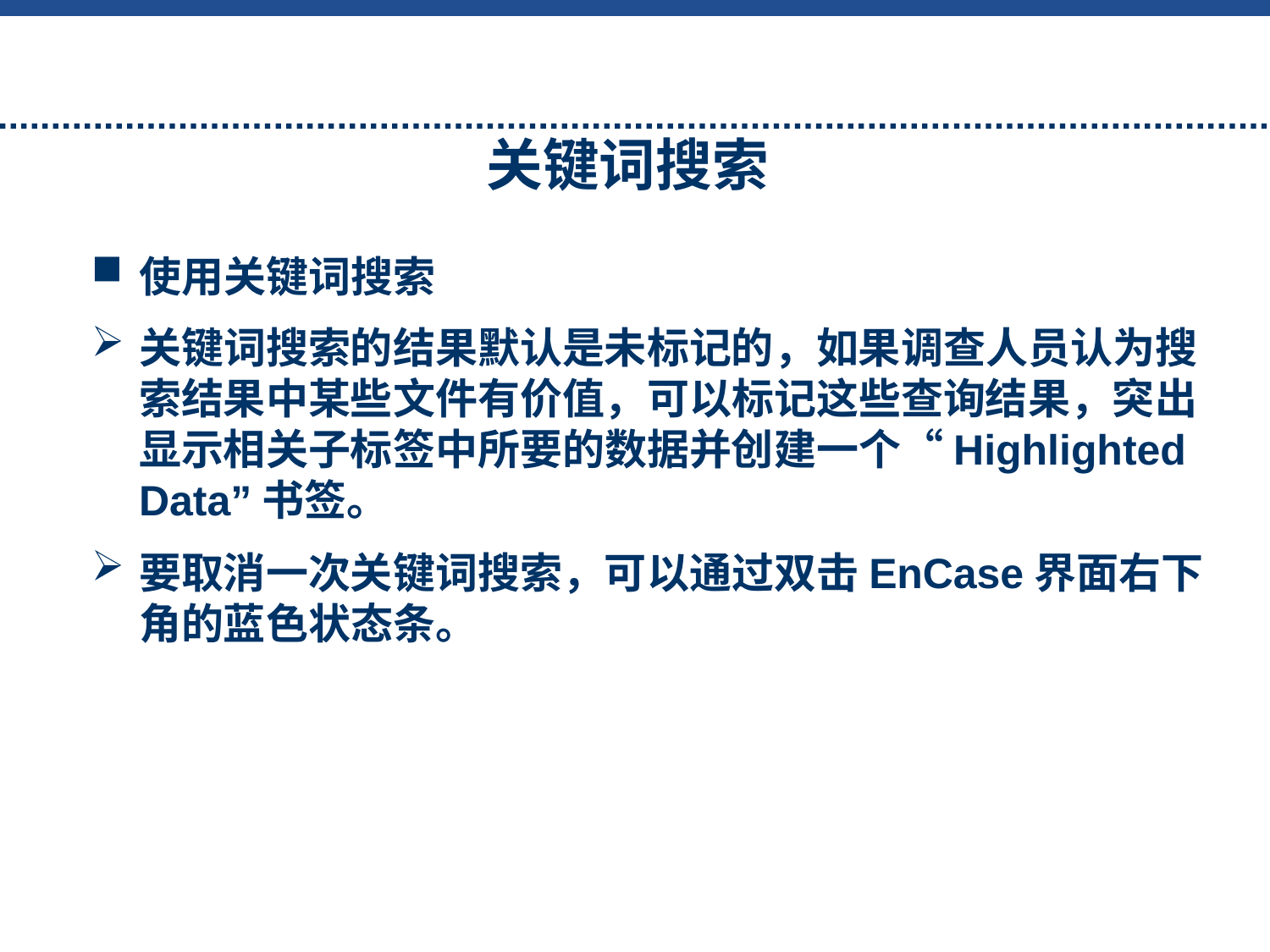

关键词搜索
使用关键词搜索
关键词搜索的结果默认是未标记的，如果调查人员认为搜索结果中某些文件有价值，可以标记这些查询结果，突出显示相关子标签中所要的数据并创建一个“Highlighted Data”书签。
要取消一次关键词搜索，可以通过双击EnCase界面右下角的蓝色状态条。